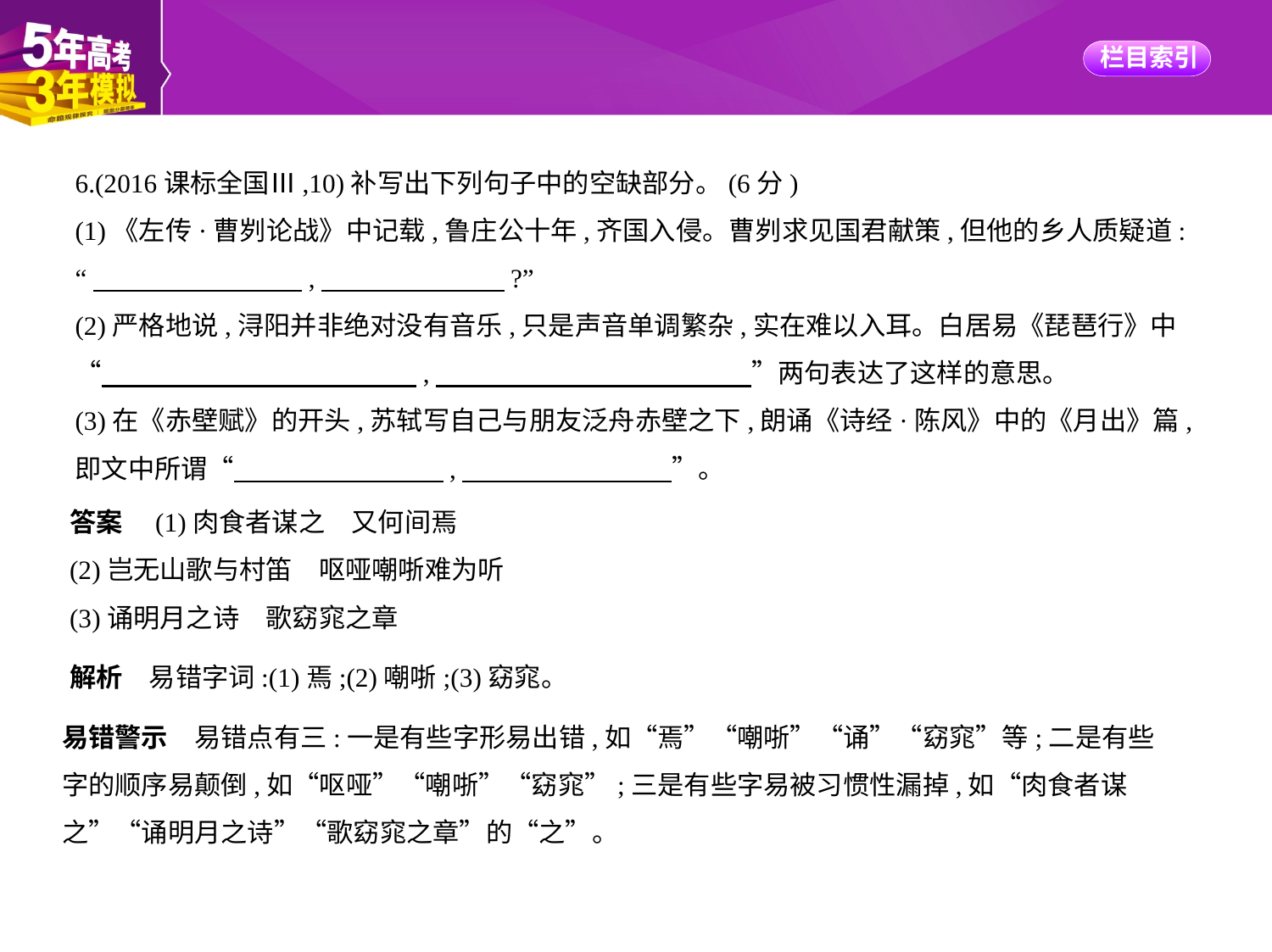

6.(2016课标全国Ⅲ,10)补写出下列句子中的空缺部分。(6分)
(1)《左传·曹刿论战》中记载,鲁庄公十年,齐国入侵。曹刿求见国君献策,但他的乡人质疑道:
“　　　　　　　    ,　　　　　　    ?”
(2)严格地说,浔阳并非绝对没有音乐,只是声音单调繁杂,实在难以入耳。白居易《琵琶行》中
“　　　　　　　　　　　    ,　　　　　　　　　　　    ”两句表达了这样的意思。
(3)在《赤壁赋》的开头,苏轼写自己与朋友泛舟赤壁之下,朗诵《诗经·陈风》中的《月出》篇,
即文中所谓“　　　　　　　    ,　　　　　　　    ”。
答案　(1)肉食者谋之　又何间焉
(2)岂无山歌与村笛　呕哑嘲哳难为听
(3)诵明月之诗　歌窈窕之章
解析　易错字词:(1)焉;(2)嘲哳;(3)窈窕。
易错警示　易错点有三:一是有些字形易出错,如“焉”“嘲哳”“诵”“窈窕”等;二是有些
字的顺序易颠倒,如“呕哑”“嘲哳”“窈窕”;三是有些字易被习惯性漏掉,如“肉食者谋
之”“诵明月之诗”“歌窈窕之章”的“之”。